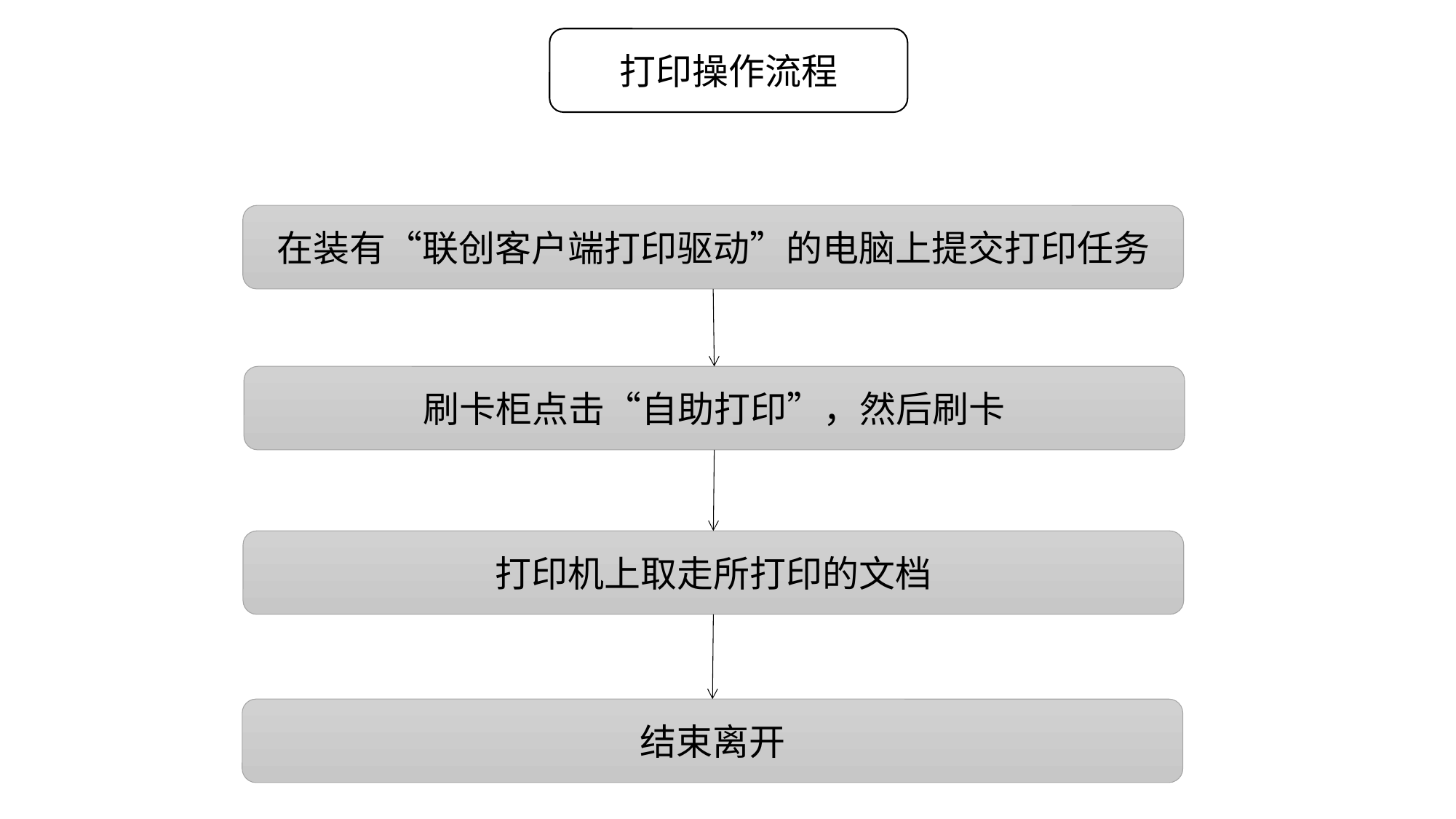

打印操作流程
在装有“联创客户端打印驱动”的电脑上提交打印任务
刷卡柜点击“自助打印”，然后刷卡
打印机上取走所打印的文档
结束离开